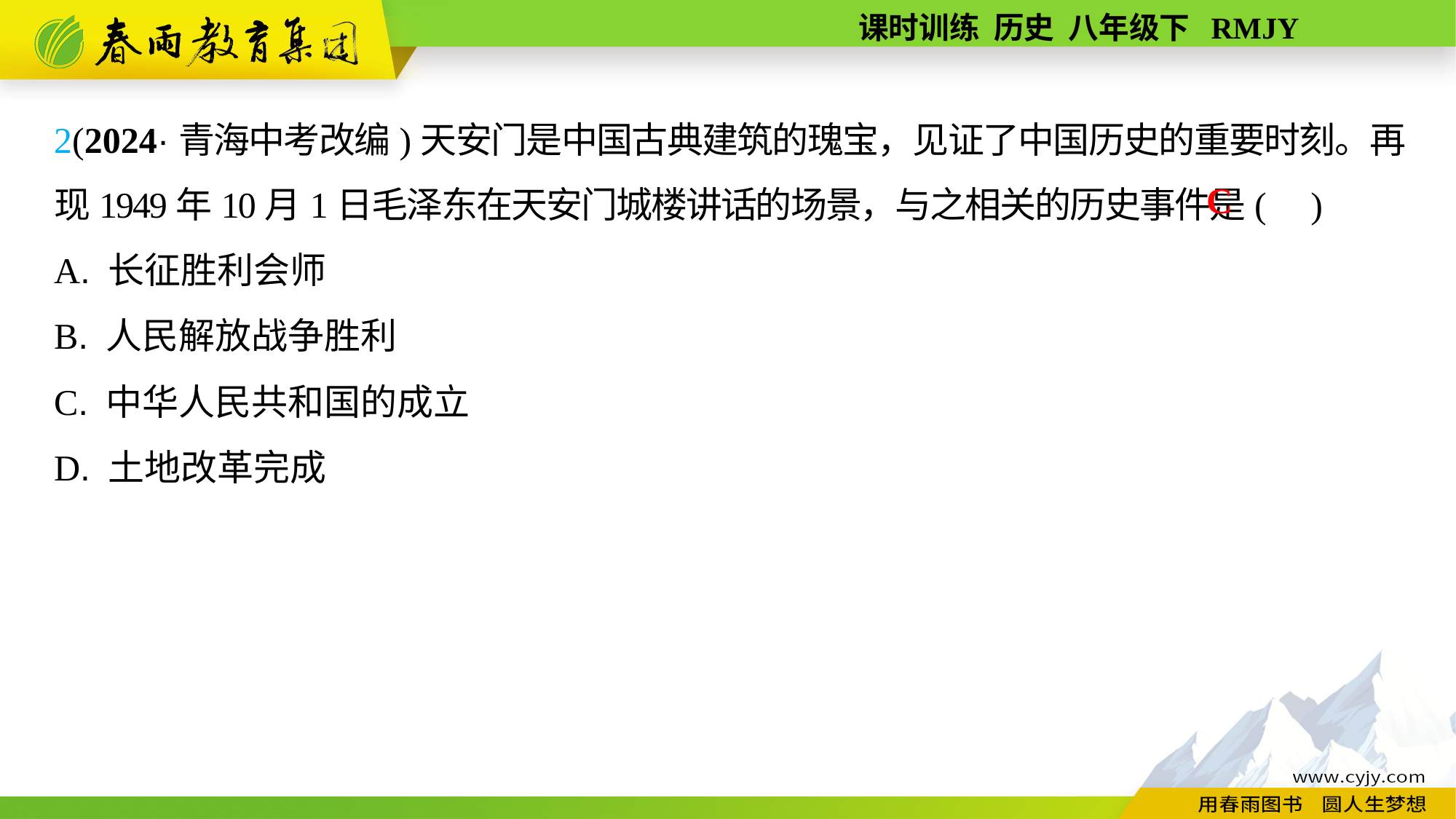

2(2024·青海中考改编)天安门是中国古典建筑的瑰宝，见证了中国历史的重要时刻。再现1949年10月1日毛泽东在天安门城楼讲话的场景，与之相关的历史事件是(      )
A. 长征胜利会师
B. 人民解放战争胜利
C. 中华人民共和国的成立
D. 土地改革完成
C